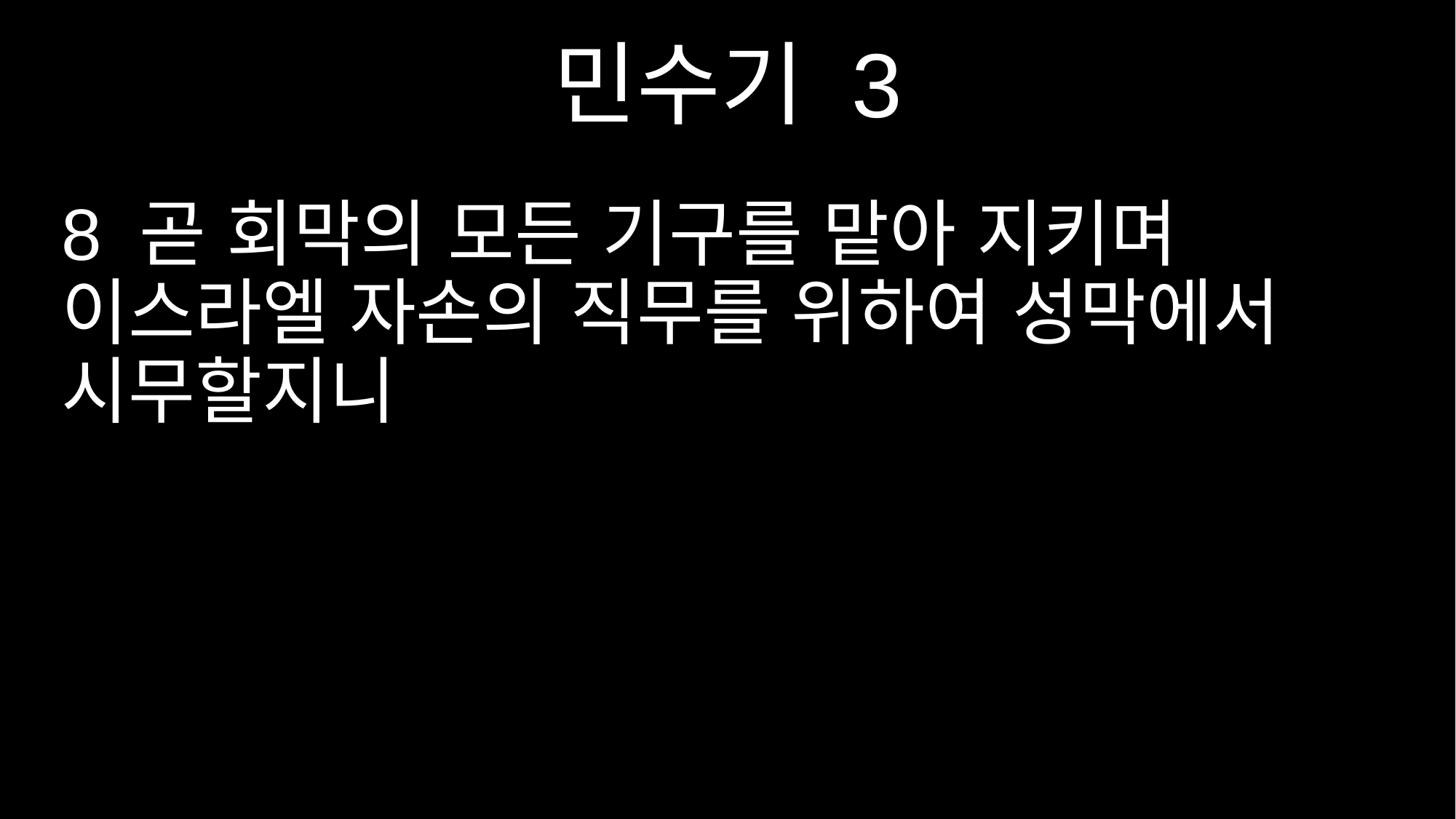

민수기 3
8 곧 회막의 모든 기구를 맡아 지키며 이스라엘 자손의 직무를 위하여 성막에서 시무할지니